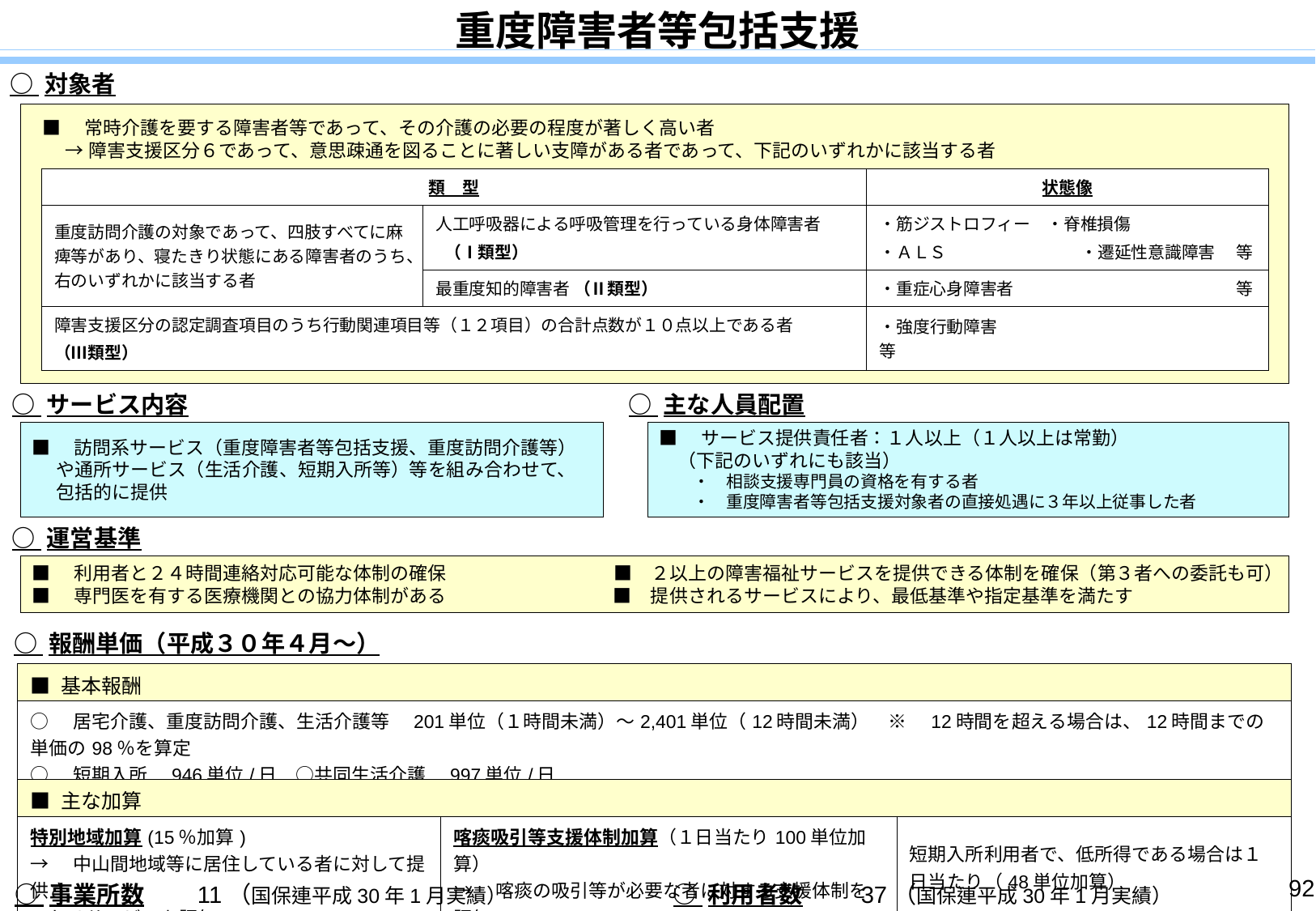

重度障害者等包括支援
○ 対象者
■　常時介護を要する障害者等であって、その介護の必要の程度が著しく高い者
　 → 障害支援区分６であって、意思疎通を図ることに著しい支障がある者であって、下記のいずれかに該当する者

| 類　型 |  | 状態像 |
| --- | --- | --- |
| 重度訪問介護の対象であって、四肢すべてに麻痺等があり、寝たきり状態にある障害者のうち、右のいずれかに該当する者 | 人工呼吸器による呼吸管理を行っている身体障害者 （Ⅰ類型） | ・筋ジストロフィー　・脊椎損傷　 ・ＡＬＳ　　　　　　　　・遷延性意識障害 　等 |
|  | 最重度知的障害者 （Ⅱ類型） | ・重症心身障害者　　　　　　　　　　　　　 等 |
| 障害支援区分の認定調査項目のうち行動関連項目等（１２項目）の合計点数が１０点以上である者 （Ⅲ類型） |  | ・強度行動障害　　　　　　　　　　　　　　　等 |
|  |  |  |

○ サービス内容
○ 主な人員配置
■　訪問系サービス（重度障害者等包括支援、重度訪問介護等）や通所サービス（生活介護、短期入所等）等を組み合わせて、包括的に提供
■　サービス提供責任者：１人以上（１人以上は常勤）
　（下記のいずれにも該当）
　　・　相談支援専門員の資格を有する者
　　・　重度障害者等包括支援対象者の直接処遇に３年以上従事した者
○ 運営基準
■　利用者と２４時間連絡対応可能な体制の確保　　　　　　　　　■　２以上の障害福祉サービスを提供できる体制を確保（第３者への委託も可）
■　専門医を有する医療機関との協力体制がある　　　　　　　　　■　提供されるサービスにより、最低基準や指定基準を満たす
○ 報酬単価（平成３０年４月～）
| ■ 基本報酬 |  |  |
| --- | --- | --- |
| ○　居宅介護、重度訪問介護、生活介護等　201単位（１時間未満）～2,401単位（12時間未満）　※　12時間を超える場合は、12時間までの単価の98％を算定 ○　短期入所　946単位/日　○共同生活介護　997単位/日 |  |  |
| ■ 主な加算 |  |  |
| 特別地域加算(15％加算) →　中山間地域等に居住している者に対して提供さ 　れるサービスを評価 | 喀痰吸引等支援体制加算（１日当たり100単位加算） →　喀痰の吸引等が必要な者に対する支援体制を評価 | 短期入所利用者で、低所得である場合は１日当たり（48単位加算） |
92
○ 事業所数　　11（国保連平成30年1月実績）
○ 利用者数　　 37（国保連平成30年1月実績）